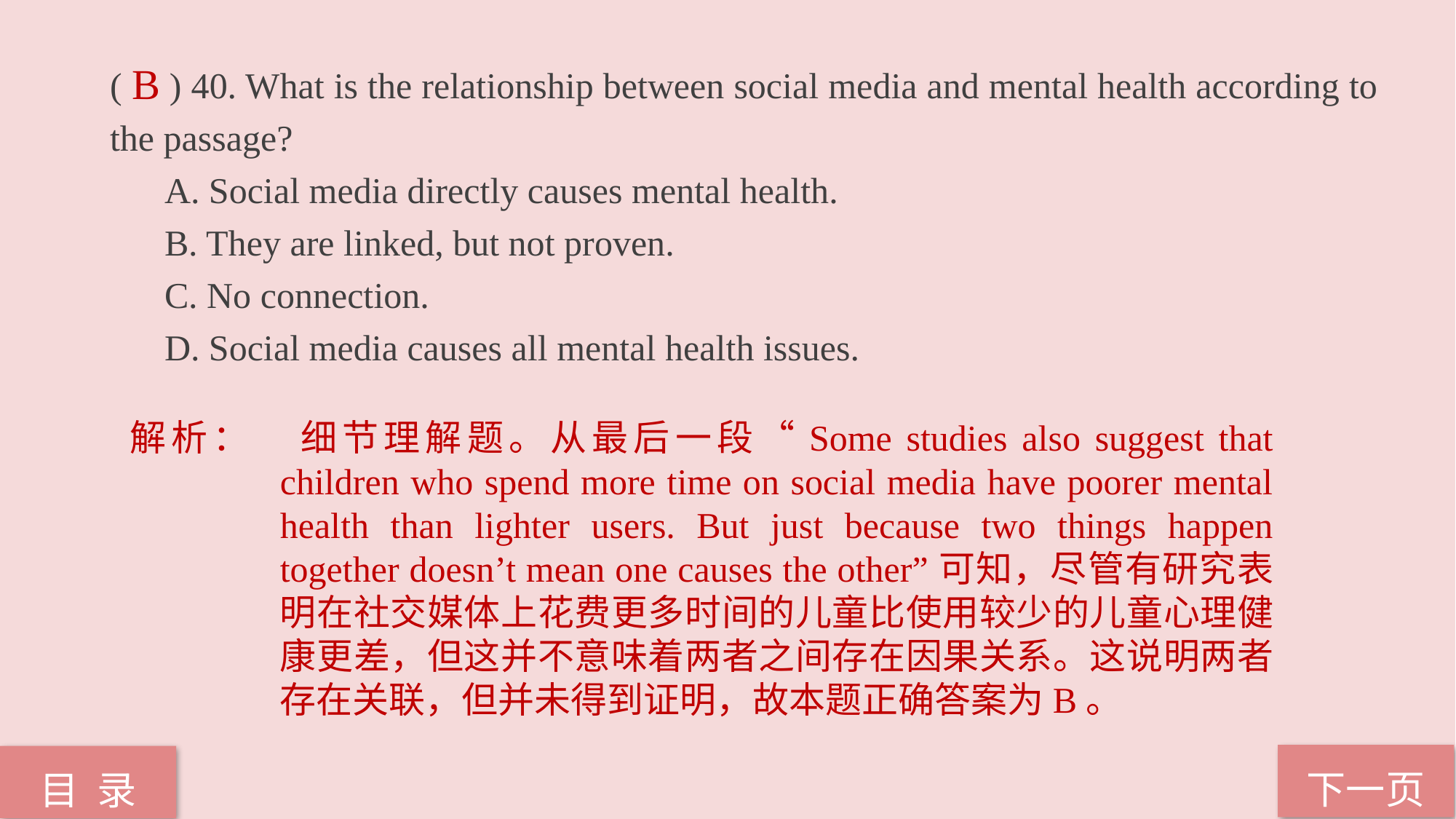

(     ) 40. What is the relationship between social media and mental health according to the passage?
A. Social media directly causes mental health.
B. They are linked, but not proven.
C. No connection.
D. Social media causes all mental health issues.
B
解析：	细节理解题。从最后一段“Some studies also suggest that children who spend more time on social media have poorer mental health than lighter users. But just because two things happen together doesn’t mean one causes the other”可知，尽管有研究表明在社交媒体上花费更多时间的儿童比使用较少的儿童心理健康更差，但这并不意味着两者之间存在因果关系。这说明两者存在关联，但并未得到证明，故本题正确答案为B。